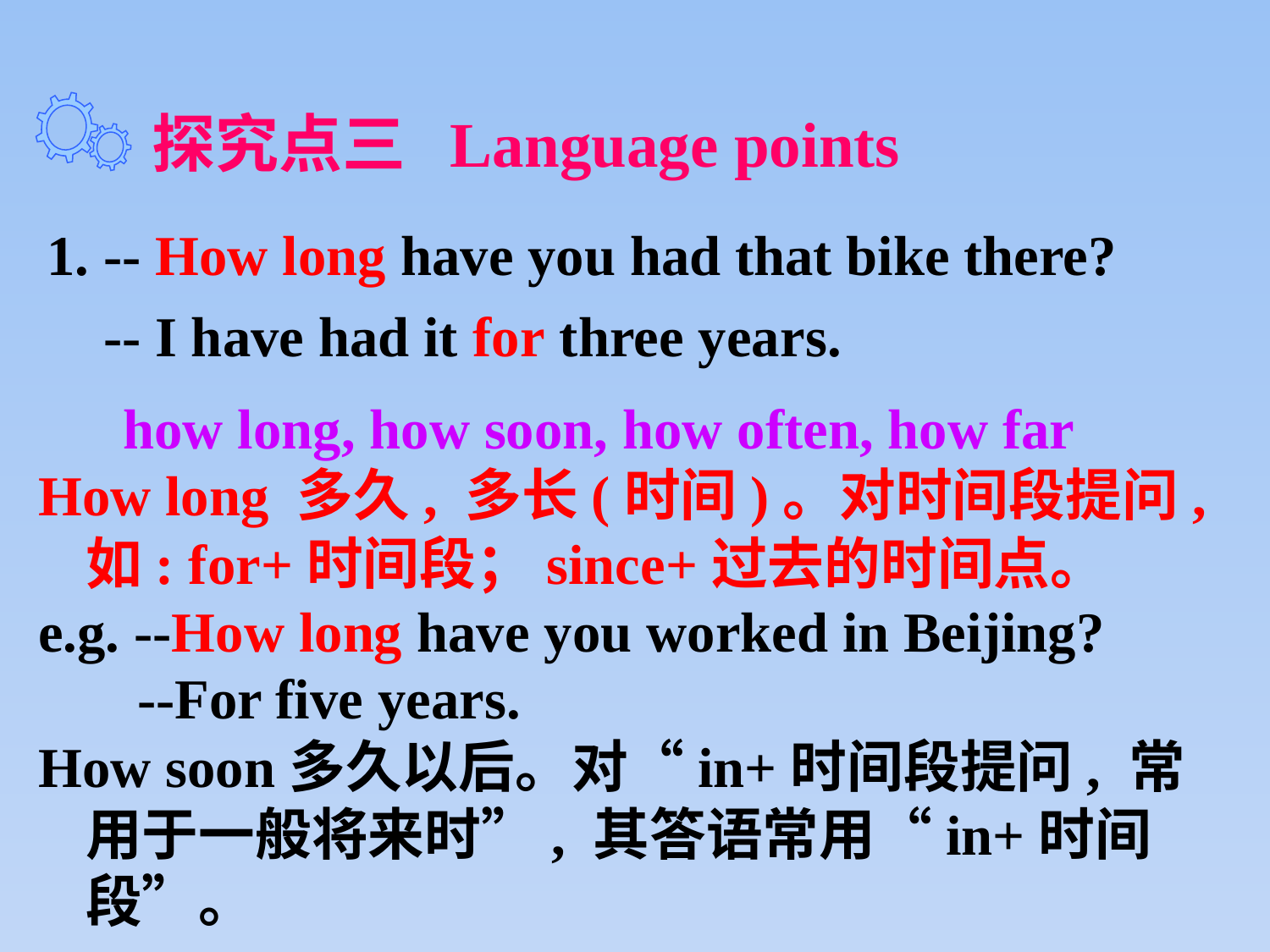

探究点三  Language points
1. -- How long have you had that bike there?
    -- I have had it for three years.
# how long, how soon, how often, how far
How long 多久, 多长(时间)。对时间段提问, 如: for+时间段；since+过去的时间点。
e.g. --How long have you worked in Beijing?
       --For five years.
How soon多久以后。对“in+时间段提问, 常用于一般将来时”, 其答语常用“in+时间段”。